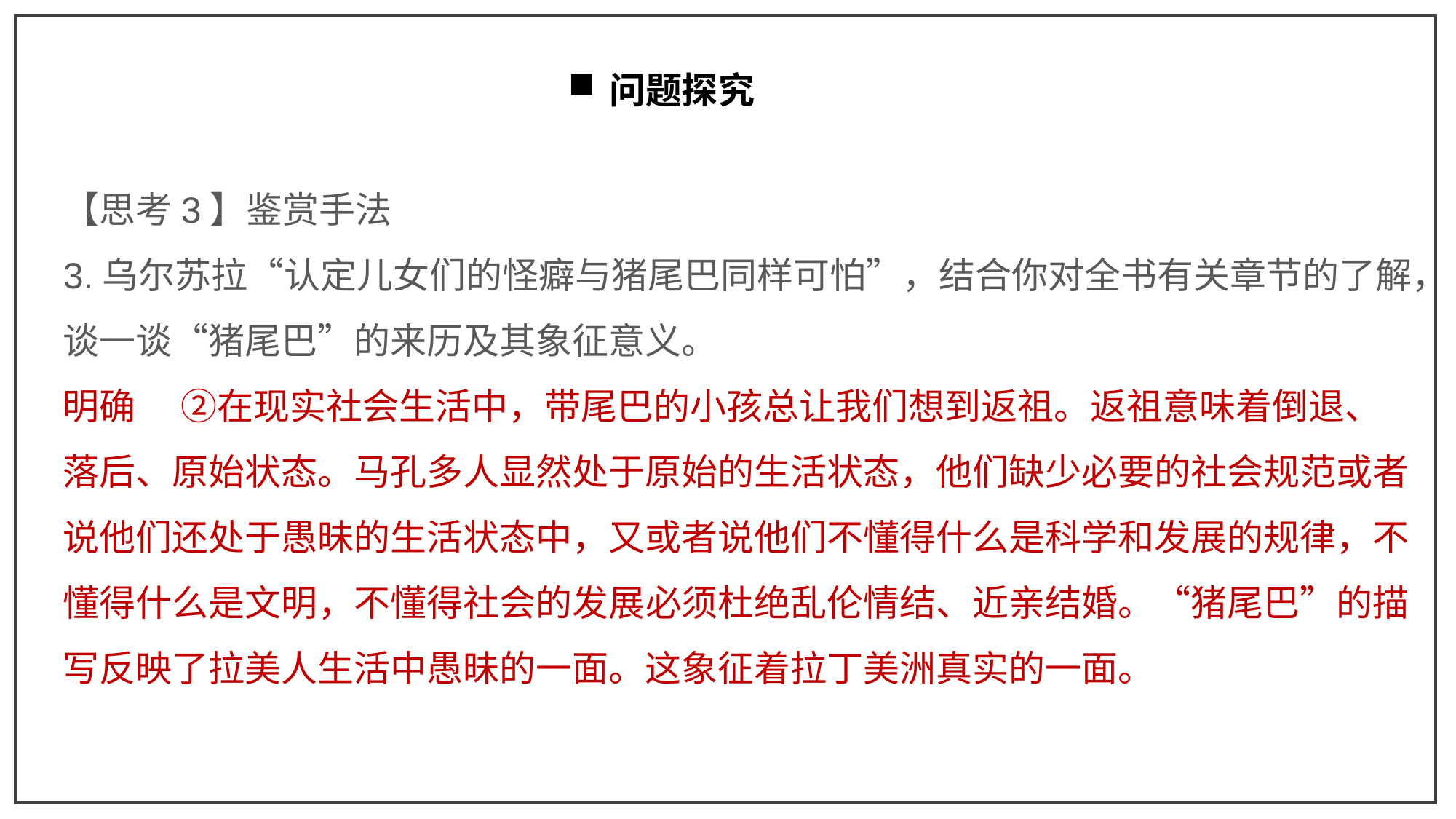

问题探究
【思考3】鉴赏手法
3.乌尔苏拉“认定儿女们的怪癖与猪尾巴同样可怕”，结合你对全书有关章节的了解，谈一谈“猪尾巴”的来历及其象征意义。
明确　 ②在现实社会生活中，带尾巴的小孩总让我们想到返祖。返祖意味着倒退、落后、原始状态。马孔多人显然处于原始的生活状态，他们缺少必要的社会规范或者说他们还处于愚昧的生活状态中，又或者说他们不懂得什么是科学和发展的规律，不懂得什么是文明，不懂得社会的发展必须杜绝乱伦情结、近亲结婚。“猪尾巴”的描写反映了拉美人生活中愚昧的一面。这象征着拉丁美洲真实的一面。